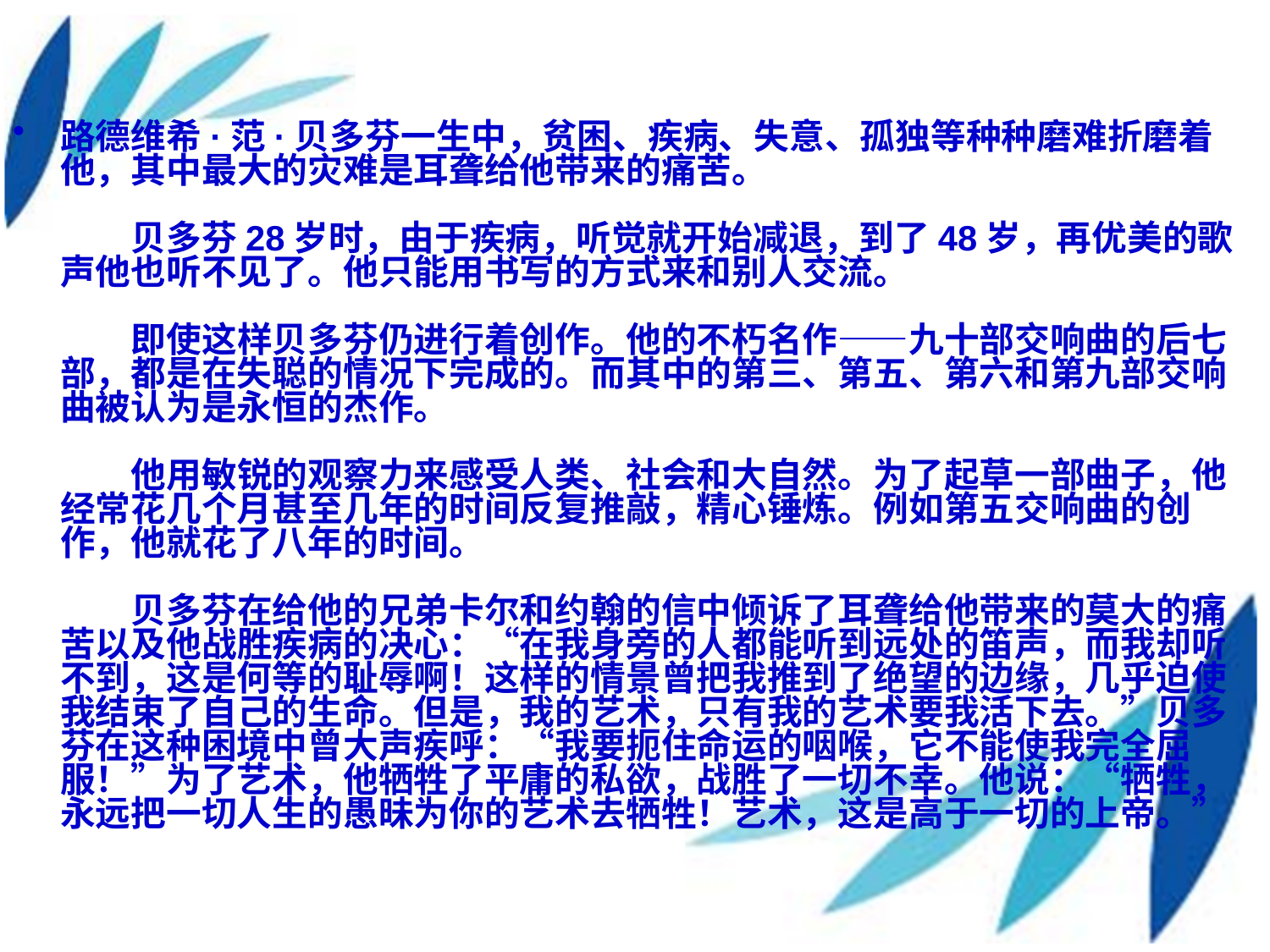

路德维希·范·贝多芬一生中，贫困、疾病、失意、孤独等种种磨难折磨着他，其中最大的灾难是耳聋给他带来的痛苦。
　　贝多芬28岁时，由于疾病，听觉就开始减退，到了48岁，再优美的歌声他也听不见了。他只能用书写的方式来和别人交流。
　　即使这样贝多芬仍进行着创作。他的不朽名作――九十部交响曲的后七部，都是在失聪的情况下完成的。而其中的第三、第五、第六和第九部交响曲被认为是永恒的杰作。
　　他用敏锐的观察力来感受人类、社会和大自然。为了起草一部曲子，他经常花几个月甚至几年的时间反复推敲，精心锤炼。例如第五交响曲的创作，他就花了八年的时间。
　　贝多芬在给他的兄弟卡尔和约翰的信中倾诉了耳聋给他带来的莫大的痛苦以及他战胜疾病的决心：“在我身旁的人都能听到远处的笛声，而我却听不到，这是何等的耻辱啊！这样的情景曾把我推到了绝望的边缘，几乎迫使我结束了自己的生命。但是，我的艺术，只有我的艺术要我活下去。”贝多芬在这种困境中曾大声疾呼：“我要扼住命运的咽喉，它不能使我完全屈服！”为了艺术，他牺牲了平庸的私欲，战胜了一切不幸。他说：“牺牲，永远把一切人生的愚昧为你的艺术去牺牲！艺术，这是高于一切的上帝。”